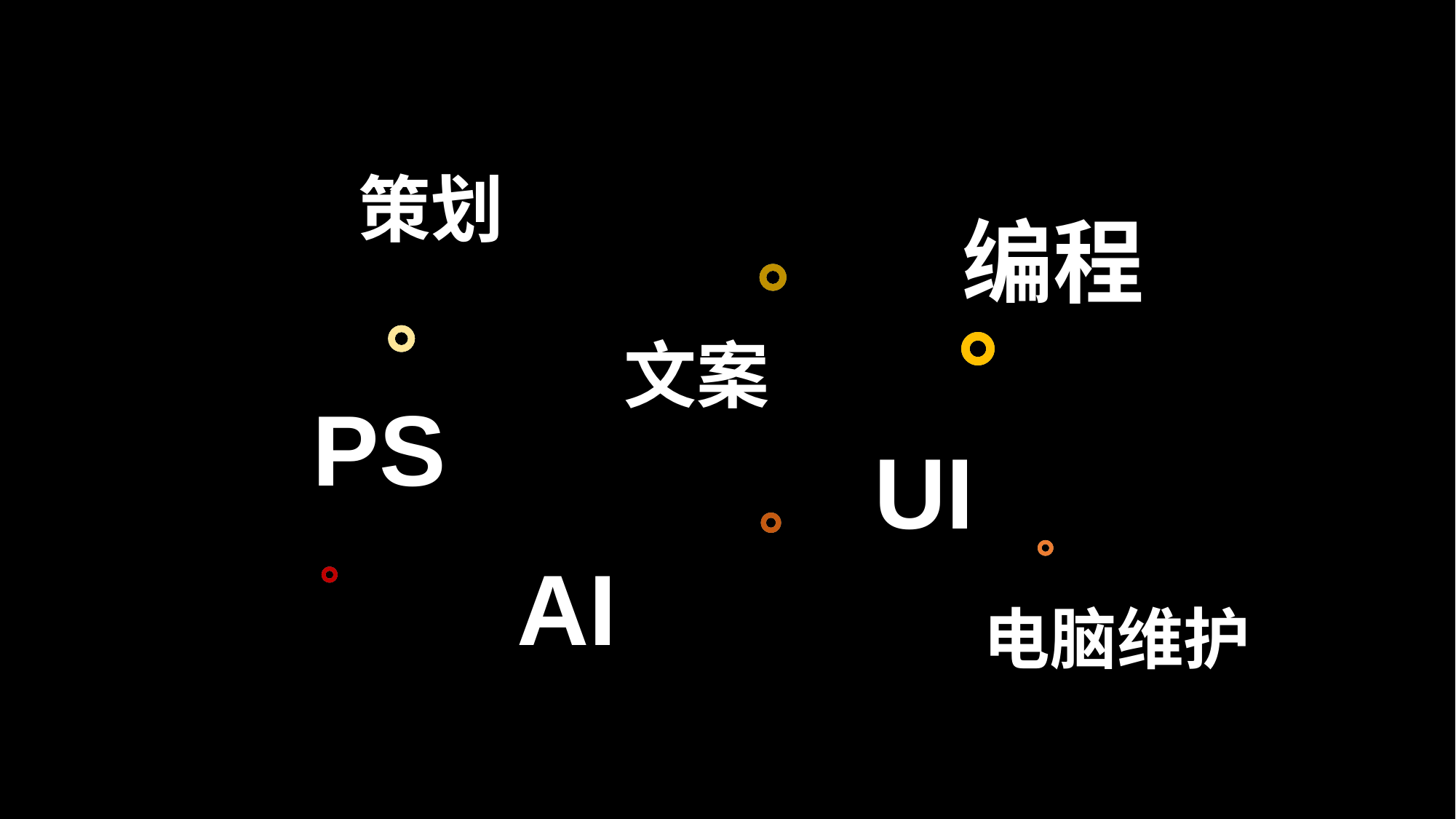

策划
编程

文案

PS
UI

AI

电脑维护